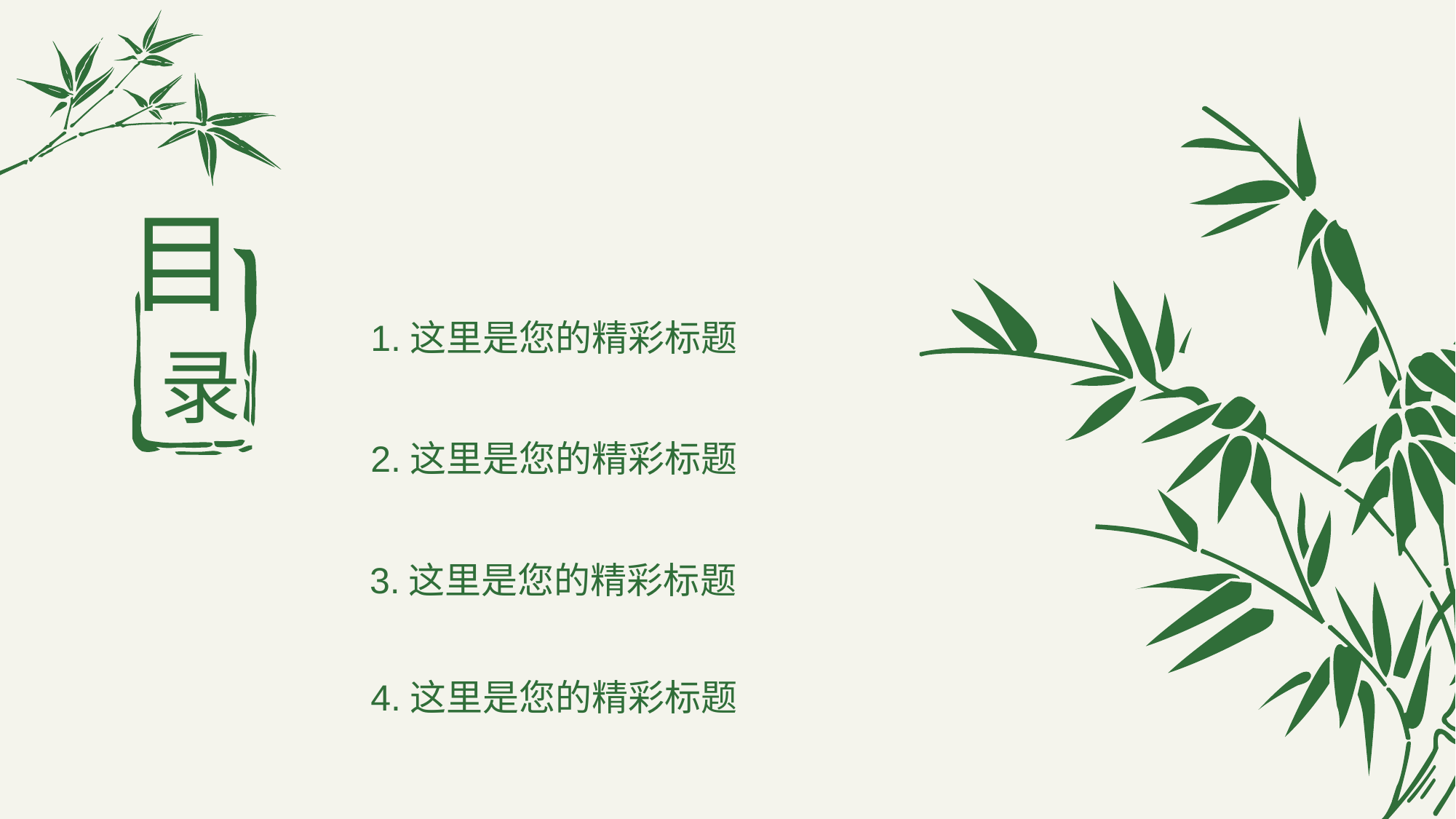

目

1.这里是您的精彩标题
录
2.这里是您的精彩标题
3.这里是您的精彩标题
4.这里是您的精彩标题